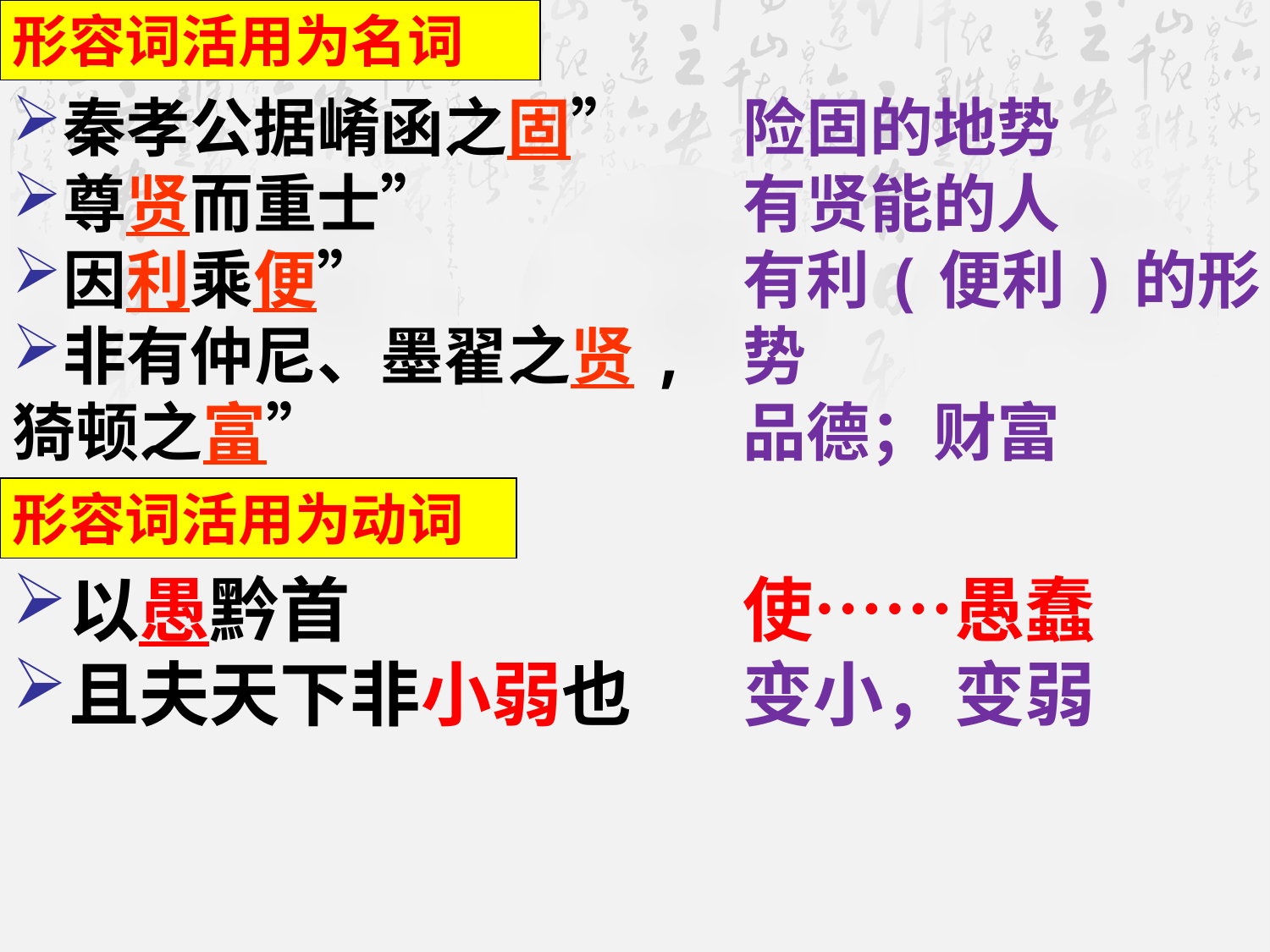

形容词活用为名词
秦孝公据崤函之固”
尊贤而重士”
因利乘便”
非有仲尼、墨翟之贤,猗顿之富”
险固的地势
有贤能的人
有利(便利)的形势
品德；财富

形容词活用为动词
以愚黔首
且夫天下非小弱也
使……愚蠢
变小，变弱